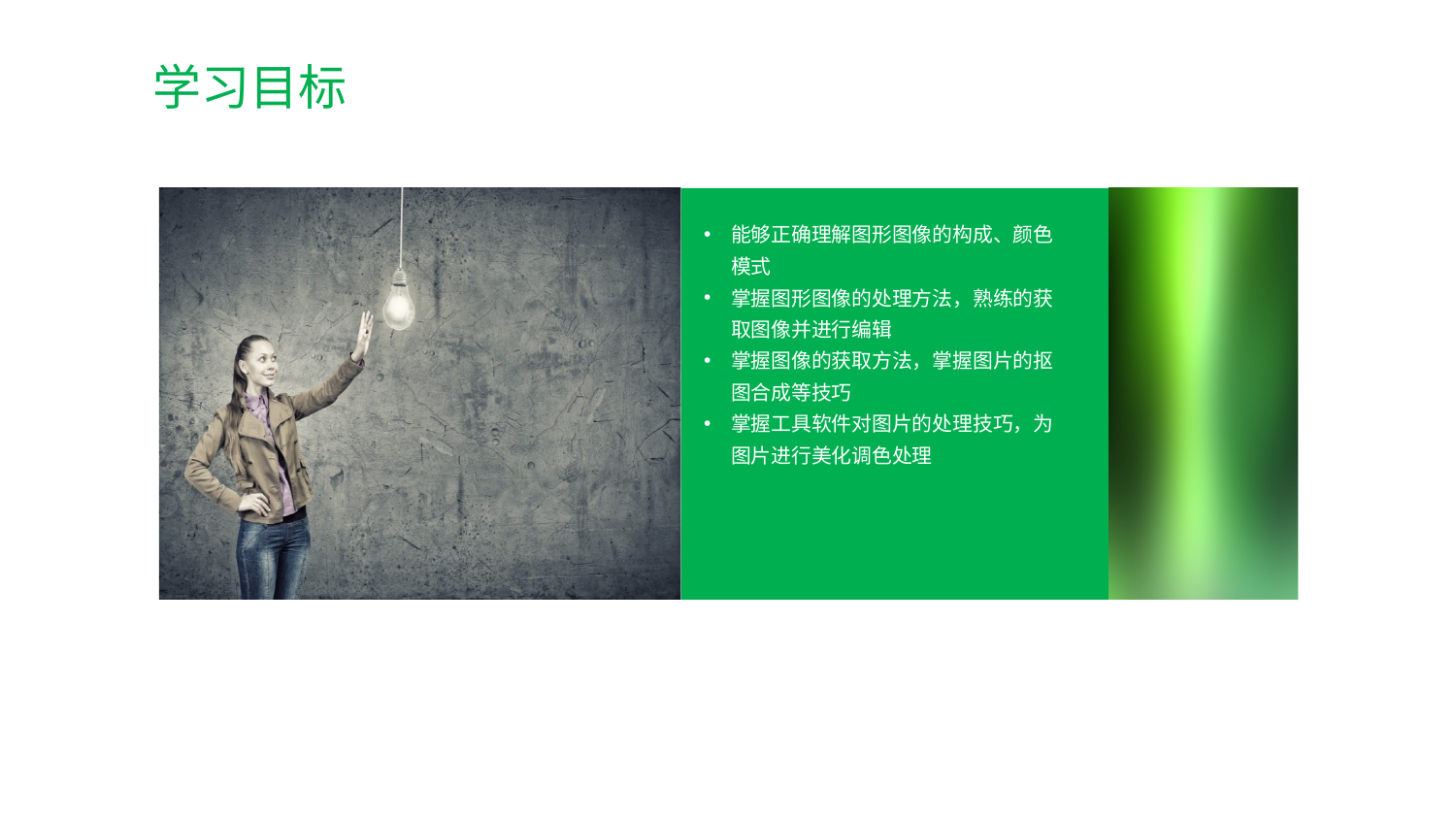

学习目标

能够正确理解图形图像的构成、颜色模式
掌握图形图像的处理方法，熟练的获取图像并进行编辑
掌握图像的获取方法，掌握图片的抠图合成等技巧
掌握工具软件对图片的处理技巧，为图片进行美化调色处理